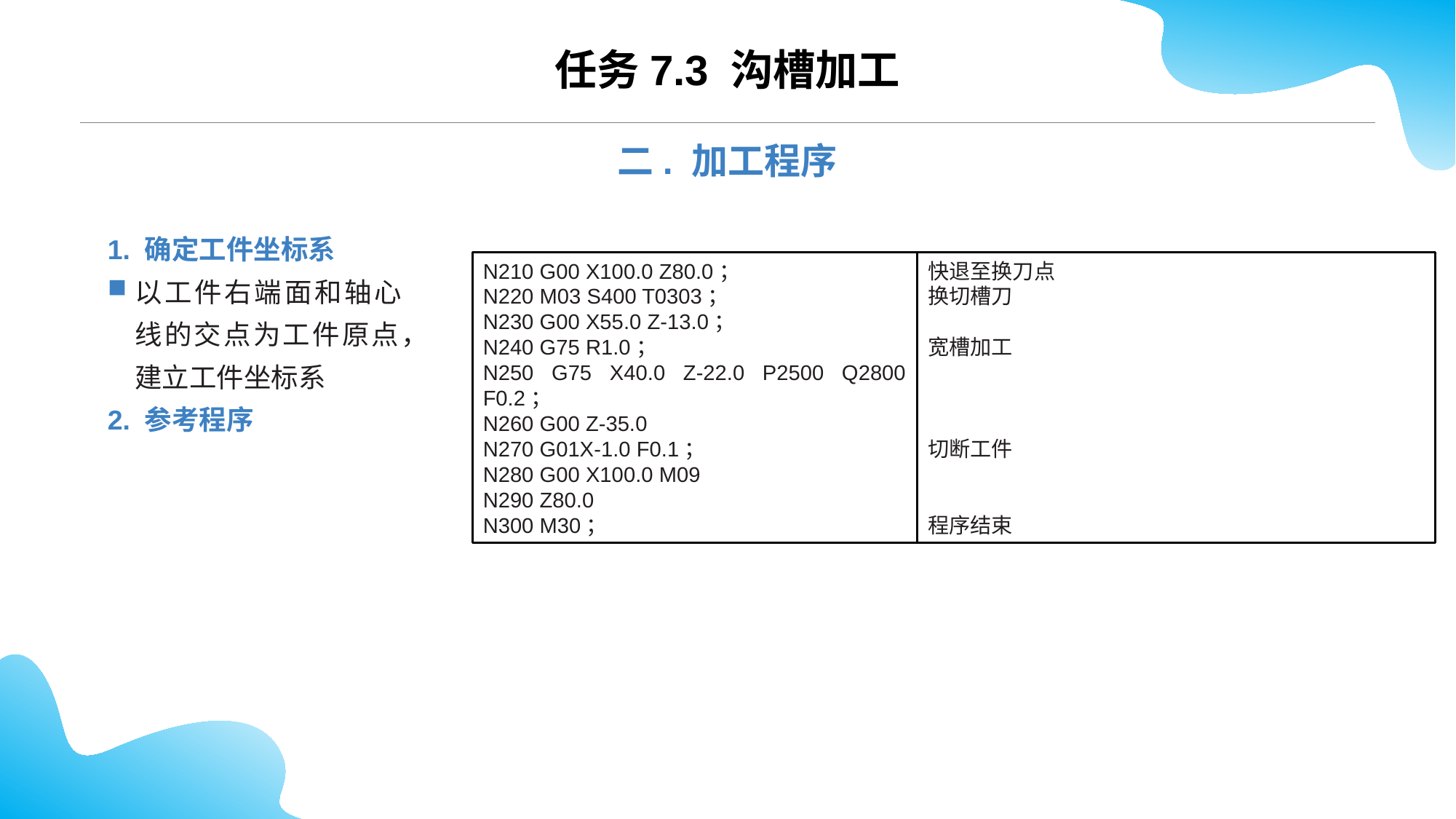

CONTENTS
任务7.3 沟槽加工
二. 加工程序
1. 确定工件坐标系
以工件右端面和轴心线的交点为工件原点，建立工件坐标系
2. 参考程序
N210 G00 X100.0 Z80.0；
N220 M03 S400 T0303；
N230 G00 X55.0 Z-13.0；
N240 G75 R1.0；
N250 G75 X40.0 Z-22.0 P2500 Q2800 F0.2；
N260 G00 Z-35.0
N270 G01X-1.0 F0.1；
N280 G00 X100.0 M09
N290 Z80.0
N300 M30；
快退至换刀点
换切槽刀

宽槽加工

切断工件

程序结束